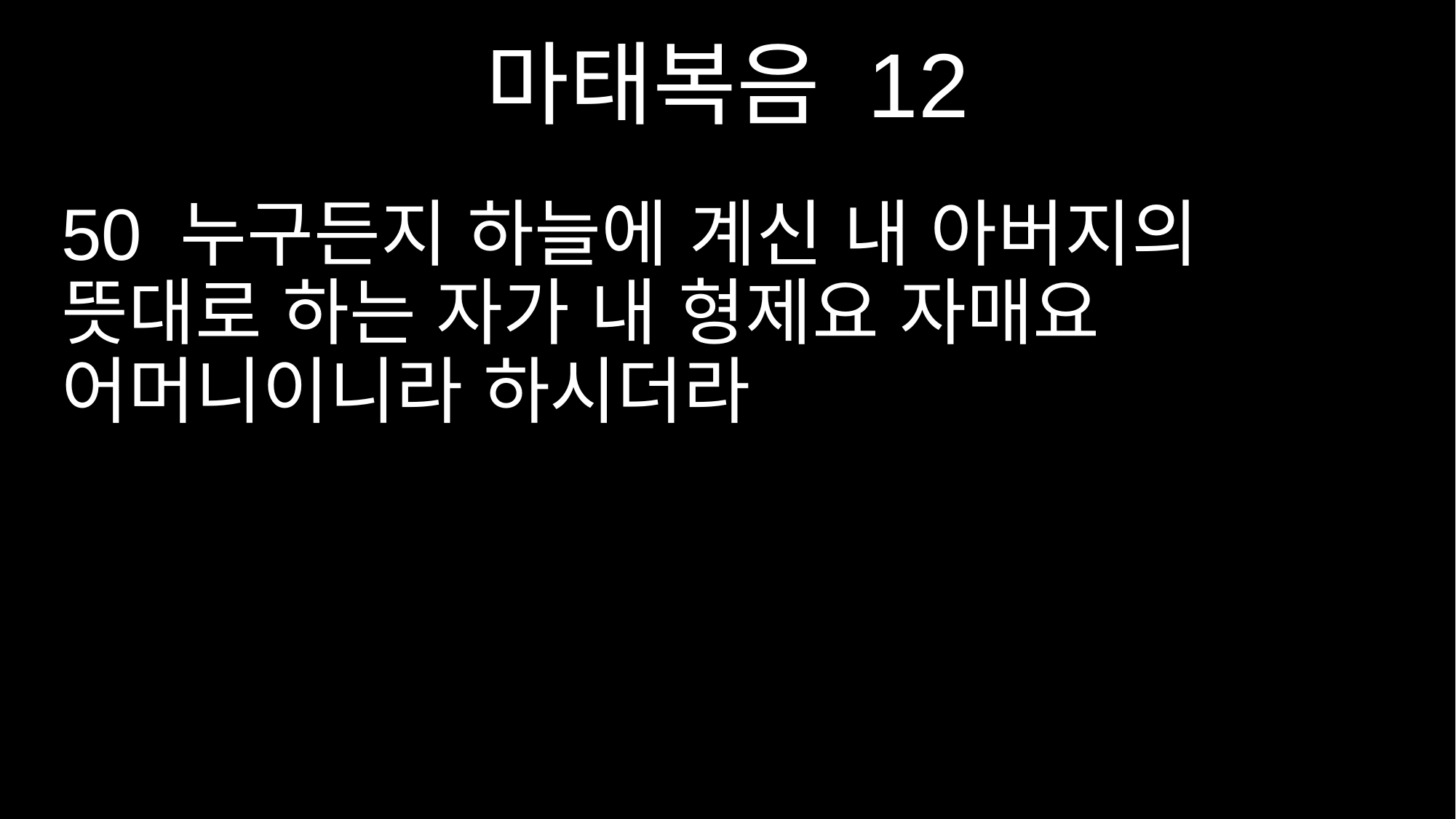

마태복음 12
50 누구든지 하늘에 계신 내 아버지의 뜻대로 하는 자가 내 형제요 자매요 어머니이니라 하시더라